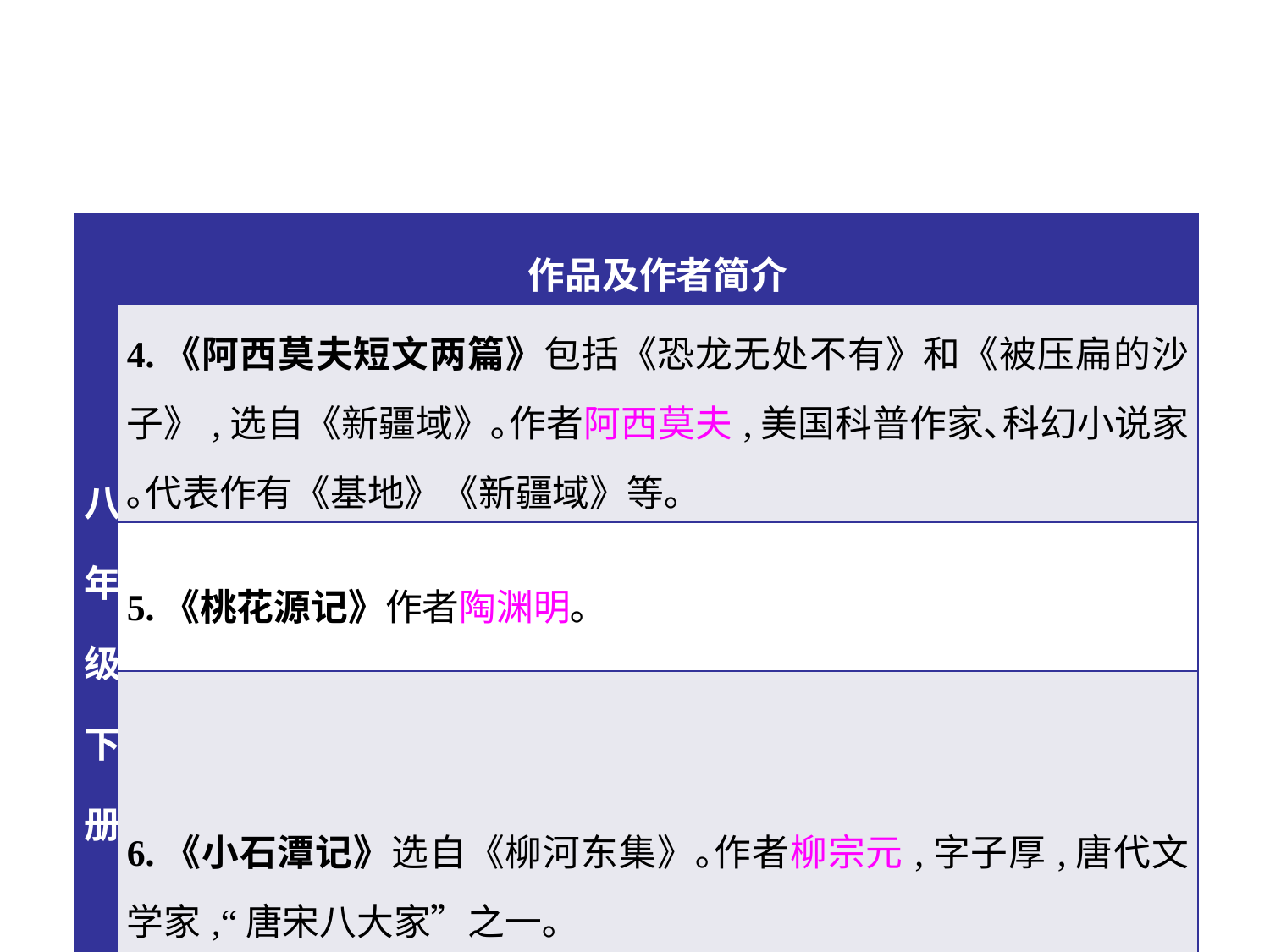

| 八年级下册 | 作品及作者简介 |
| --- | --- |
|  | 4.《阿西莫夫短文两篇》包括《恐龙无处不有》和《被压扁的沙子》,选自《新疆域》｡作者阿西莫夫,美国科普作家､科幻小说家｡代表作有《基地》《新疆域》等｡ |
|  | 5.《桃花源记》作者陶渊明｡ |
|  | 6.《小石潭记》选自《柳河东集》｡作者柳宗元,字子厚,唐代文学家,“唐宋八大家”之一｡ |